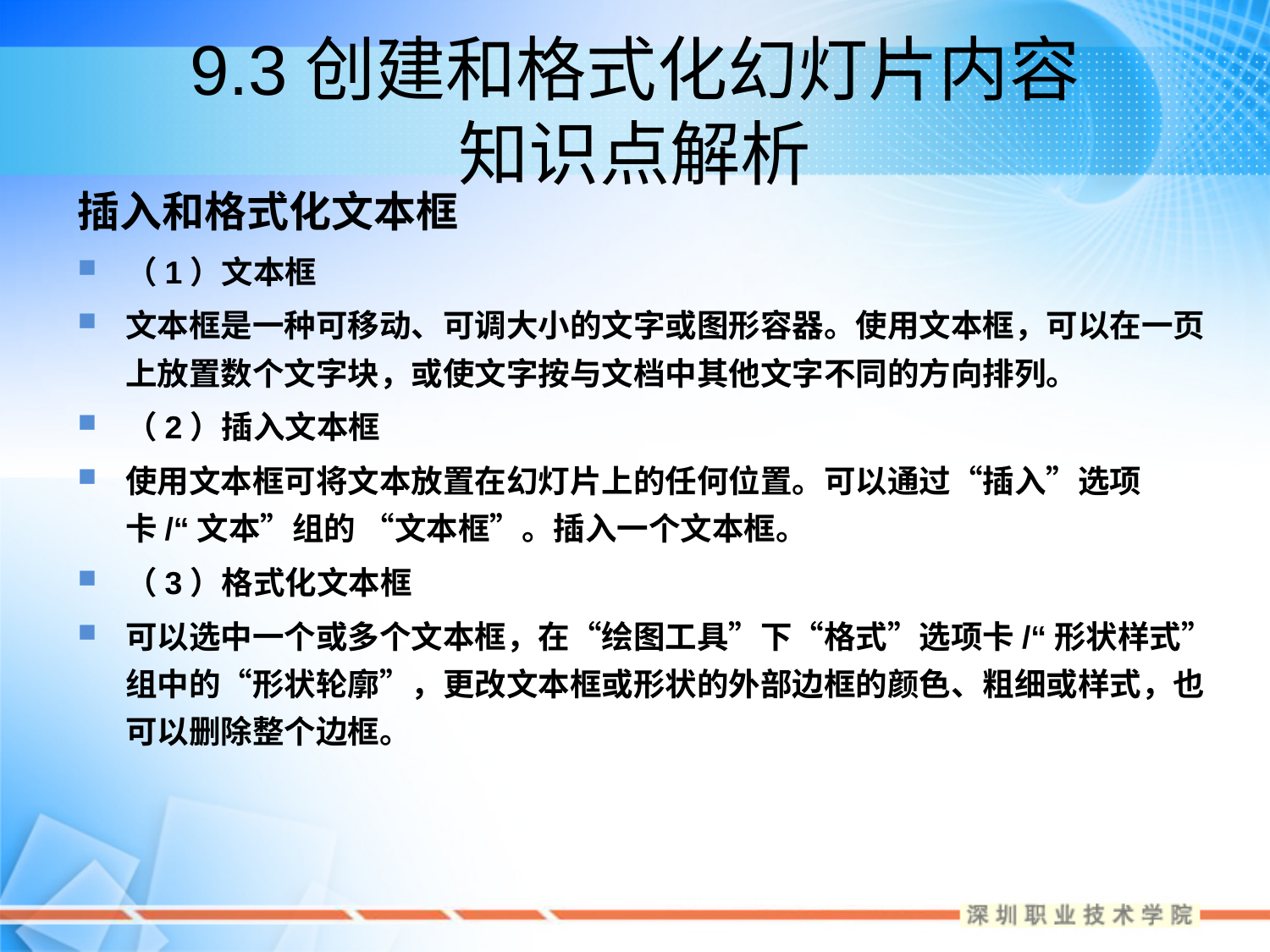

# 9.3创建和格式化幻灯片内容 知识点解析

插入和格式化文本框
（1）文本框
文本框是一种可移动、可调大小的文字或图形容器。使用文本框，可以在一页上放置数个文字块，或使文字按与文档中其他文字不同的方向排列。
（2）插入文本框
使用文本框可将文本放置在幻灯片上的任何位置。可以通过“插入”选项卡/“文本”组的 “文本框”。插入一个文本框。
（3）格式化文本框
可以选中一个或多个文本框，在“绘图工具”下“格式”选项卡/“形状样式”组中的“形状轮廓”，更改文本框或形状的外部边框的颜色、粗细或样式，也可以删除整个边框。